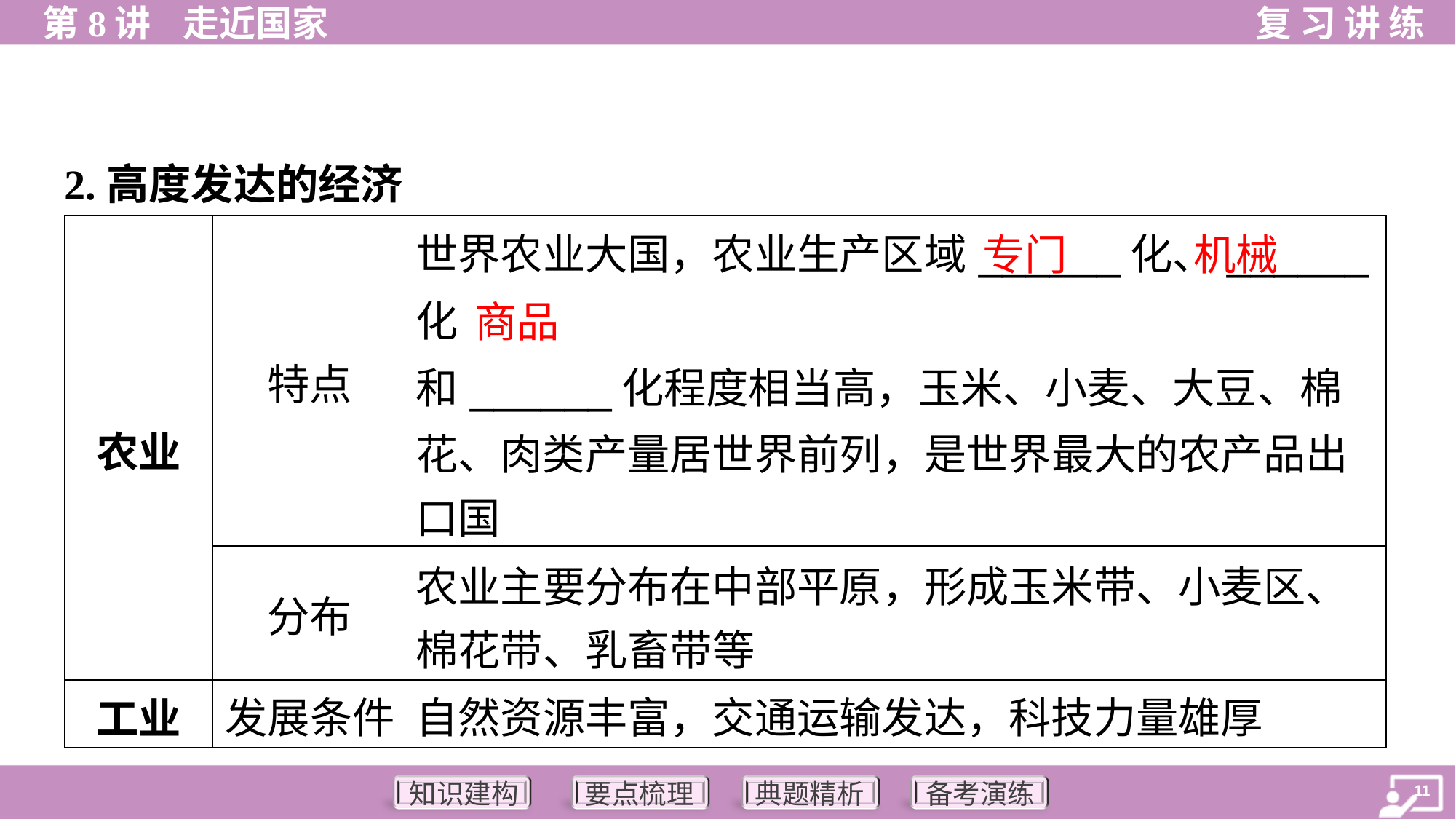

2.高度发达的经济
专门
机械
| 农业 | 特点 | 世界农业大国，农业生产区域\_\_\_\_\_\_化、\_\_\_\_\_\_化 和\_\_\_\_\_\_化程度相当高，玉米、小麦、大豆、棉 花、肉类产量居世界前列，是世界最大的农产品出 口国 |
| --- | --- | --- |
|  | 分布 | 农业主要分布在中部平原，形成玉米带、小麦区、 棉花带、乳畜带等 |
| 工业 | 发展条件 | 自然资源丰富，交通运输发达，科技力量雄厚 |
商品